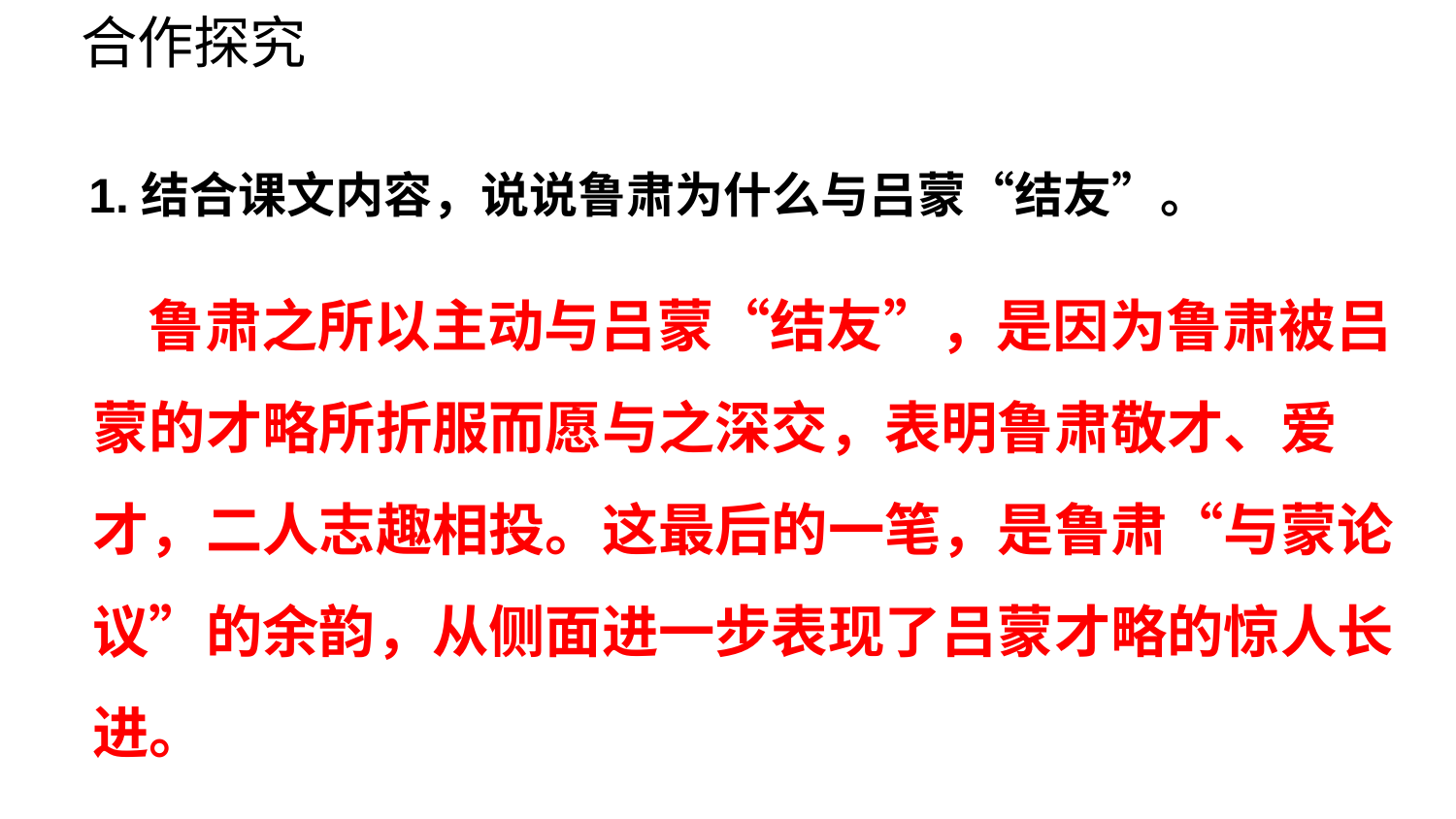

合作探究
1.结合课文内容，说说鲁肃为什么与吕蒙“结友”。
    鲁肃之所以主动与吕蒙“结友”，是因为鲁肃被吕蒙的才略所折服而愿与之深交，表明鲁肃敬才、爱才，二人志趣相投。这最后的一笔，是鲁肃“与蒙论议”的余韵，从侧面进一步表现了吕蒙才略的惊人长进。